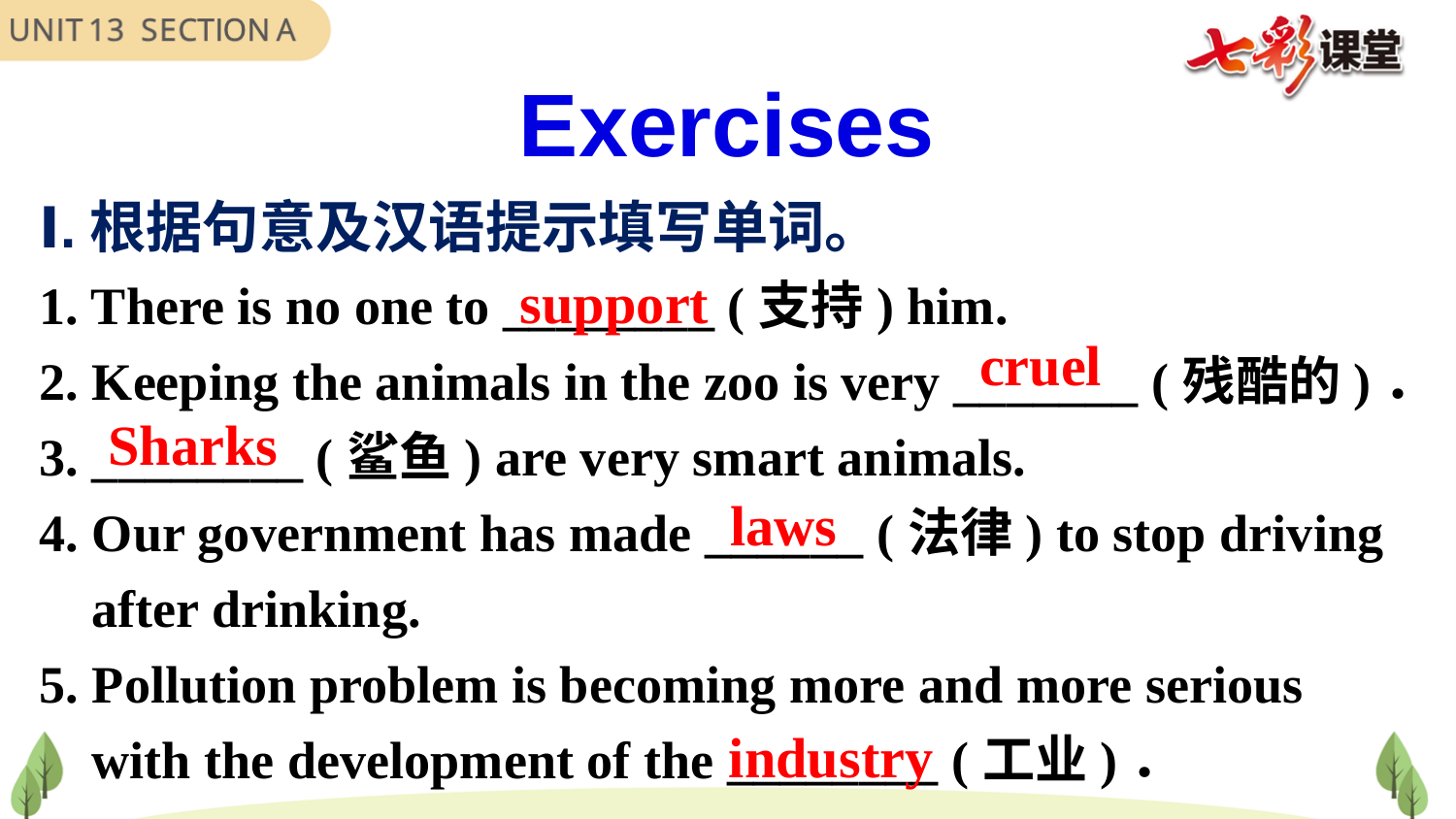

Exercises
Ⅰ.根据句意及汉语提示填写单词。
1. There is no one to ________ (支持) him.
2. Keeping the animals in the zoo is very _______ (残酷的)．
3. ________ (鲨鱼) are very smart animals.
4. Our government has made ______ (法律) to stop driving
    after drinking.
5. Pollution problem is becoming more and more serious
    with the development of the ________ (工业)．
support
cruel
Sharks
laws
industry